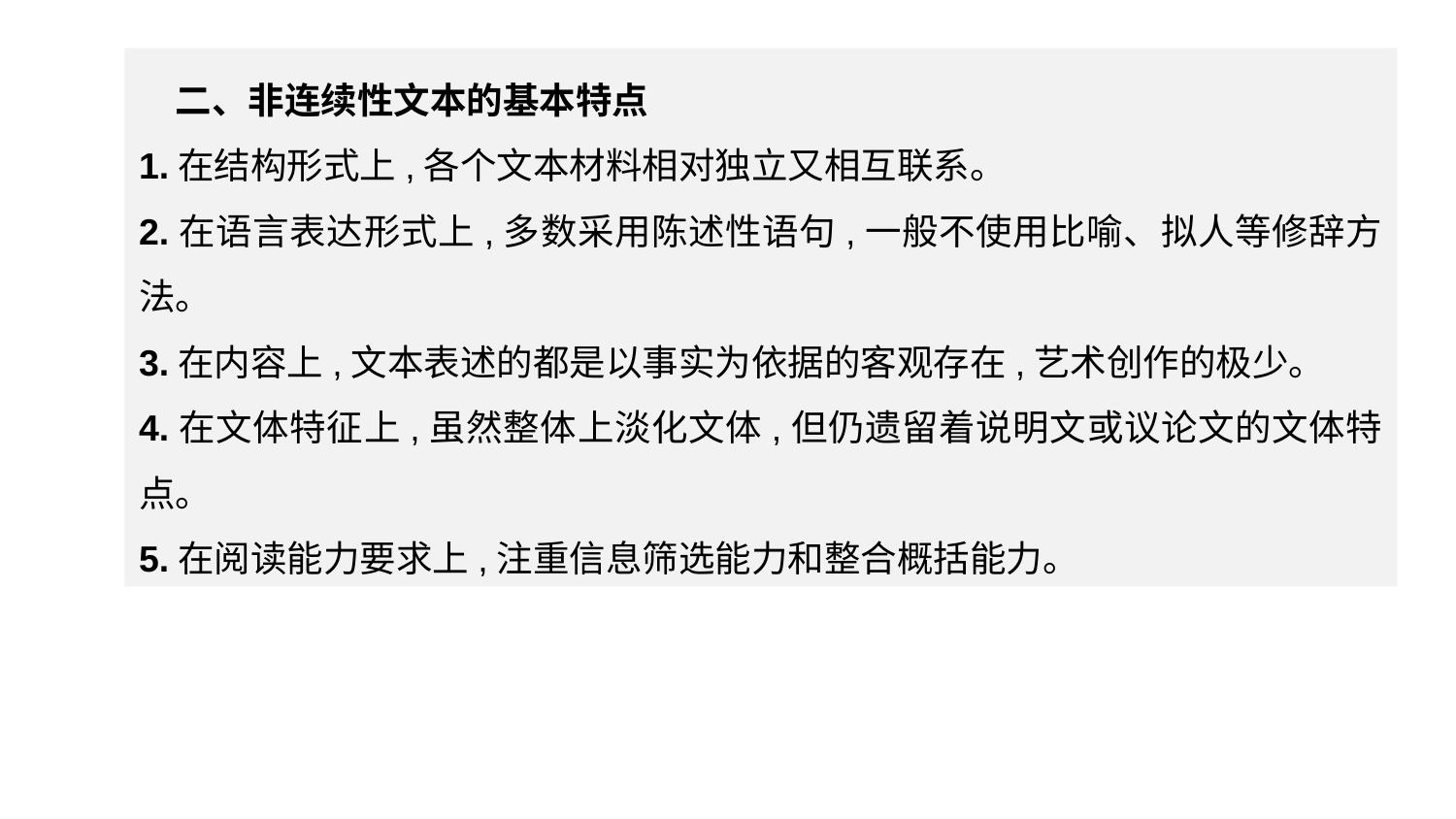

二、非连续性文本的基本特点
1.在结构形式上,各个文本材料相对独立又相互联系。
2.在语言表达形式上,多数采用陈述性语句,一般不使用比喻、拟人等修辞方法。
3.在内容上,文本表述的都是以事实为依据的客观存在,艺术创作的极少。
4.在文体特征上,虽然整体上淡化文体,但仍遗留着说明文或议论文的文体特点。
5.在阅读能力要求上,注重信息筛选能力和整合概括能力。